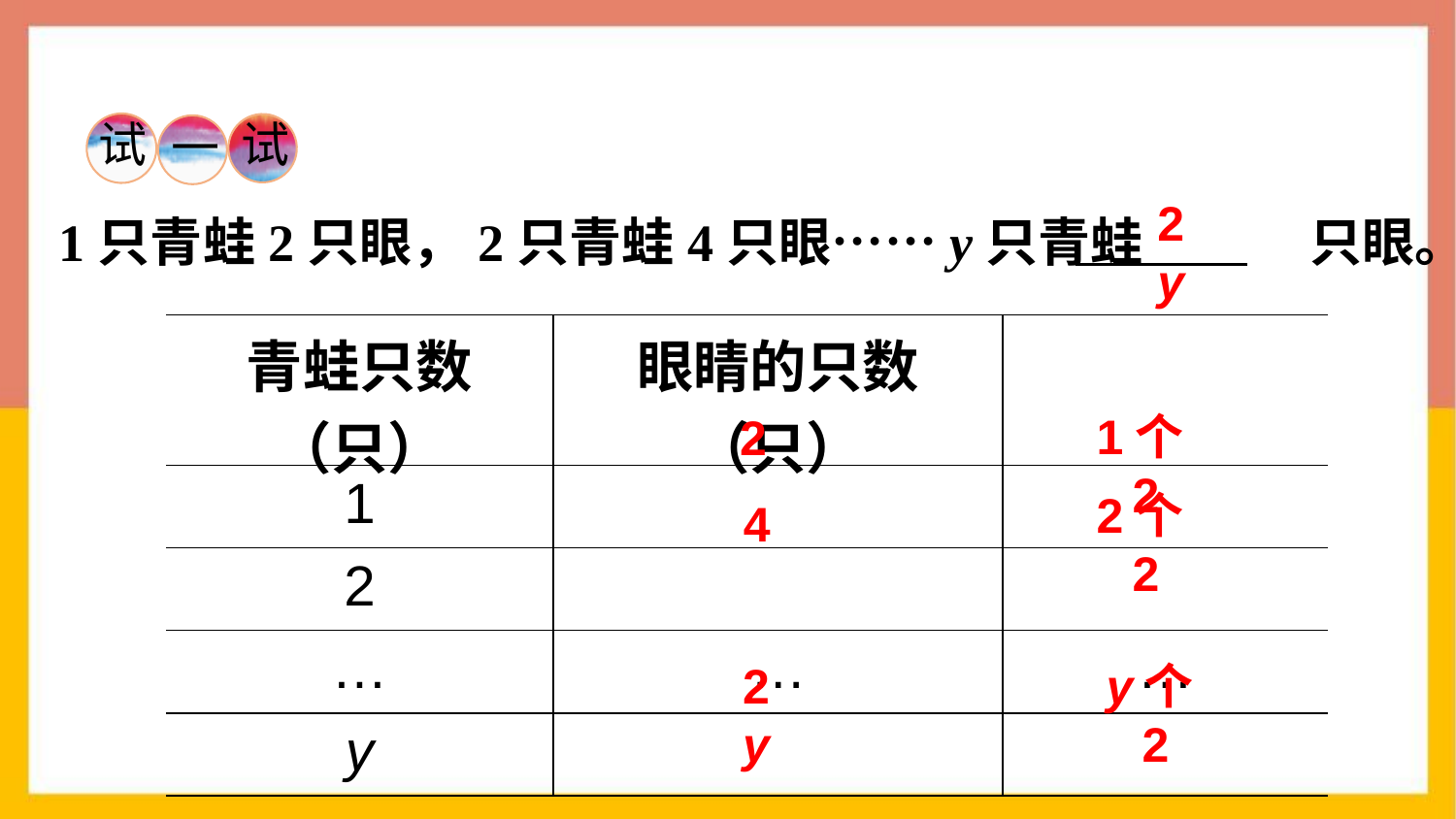

试
试
一

2y
1只青蛙2只眼，2只青蛙4只眼……y只青蛙              只眼。
| 青蛙只数（只） | 眼睛的只数（只） |  |
| --- | --- | --- |
| 1 |  |  |
| 2 |  |  |
| … | … | … |
| y |  |  |
1个2
2
2个2
4
2y
y个2